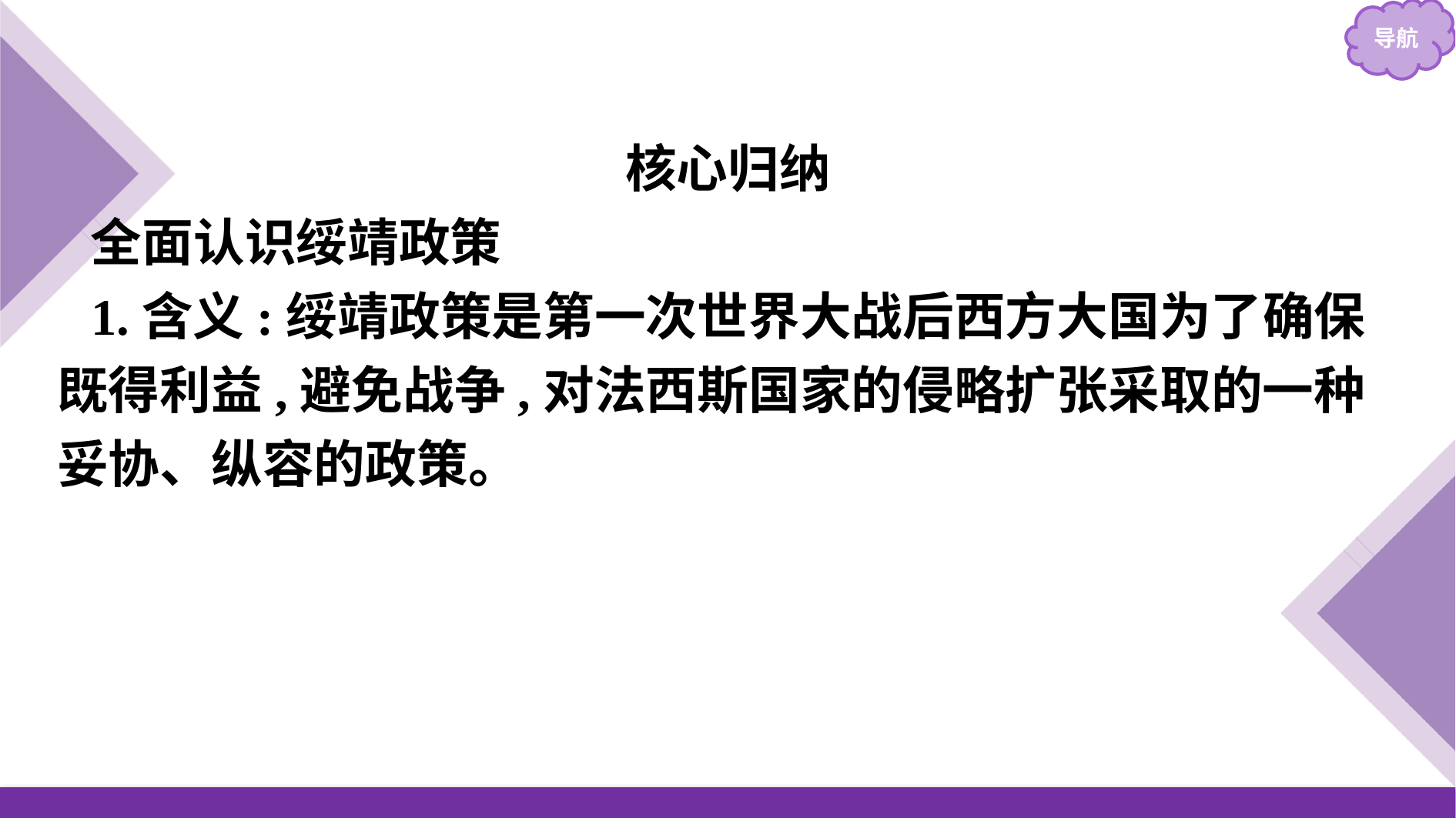

核心归纳
全面认识绥靖政策
1.含义:绥靖政策是第一次世界大战后西方大国为了确保既得利益,避免战争,对法西斯国家的侵略扩张采取的一种妥协、纵容的政策。